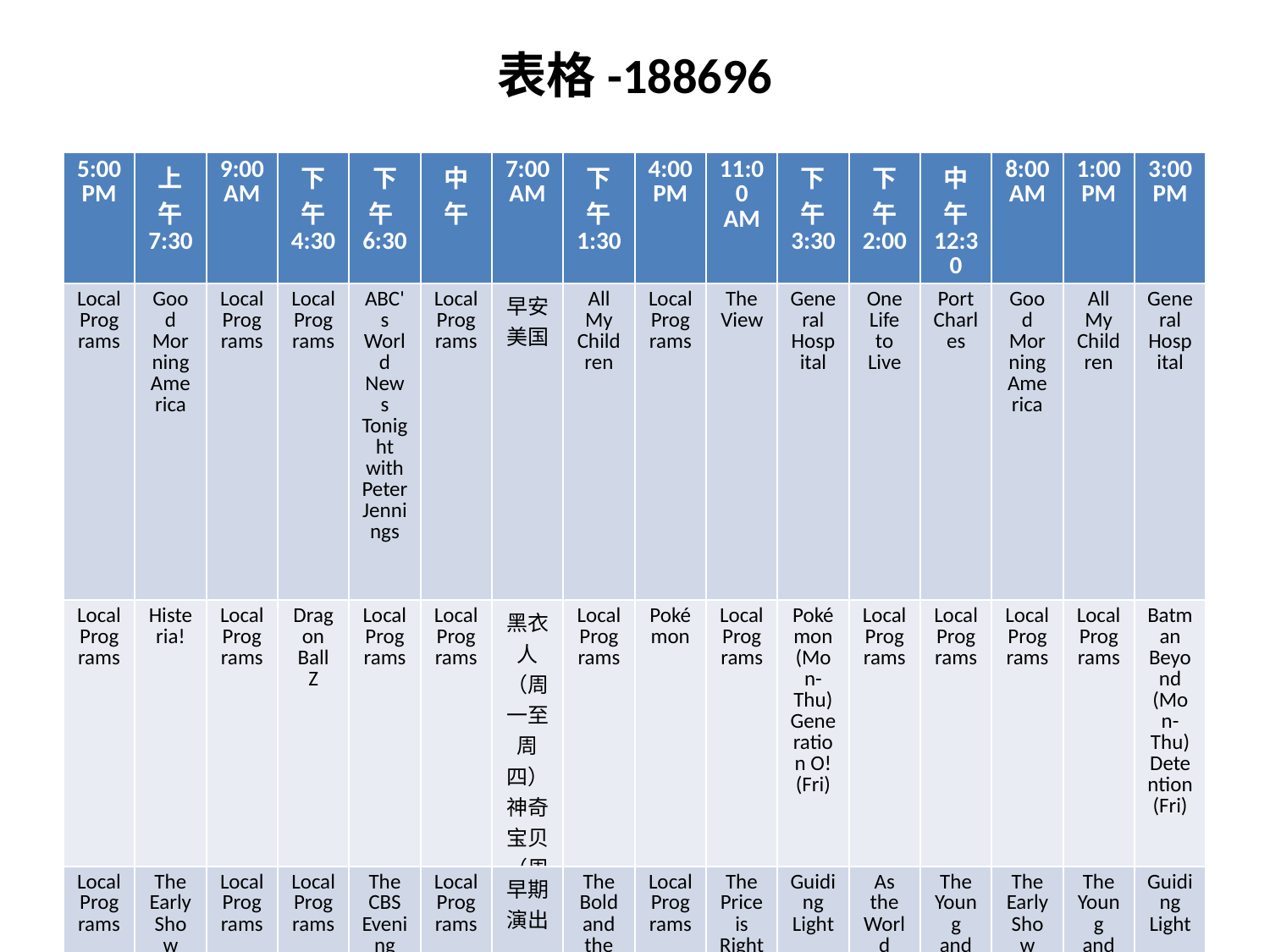

表格-188696
| 5:00 PM | 上午 7:30 | 9:00 AM | 下午 4:30 | 下午6:30 | 中午 | 7:00 AM | 下午 1:30 | 4:00 PM | 11:00 AM | 下午 3:30 | 下午 2:00 | 中午 12:30 | 8:00 AM | 1:00 PM | 3:00 PM |
| --- | --- | --- | --- | --- | --- | --- | --- | --- | --- | --- | --- | --- | --- | --- | --- |
| Local Programs | Good Morning America | Local Programs | Local Programs | ABC's World News Tonight with Peter Jennings | Local Programs | 早安美国 | All My Children | Local Programs | The View | General Hospital | One Life to Live | Port Charles | Good Morning America | All My Children | General Hospital |
| Local Programs | Histeria! | Local Programs | Dragon Ball Z | Local Programs | Local Programs | 黑衣人（周一至周四） 神奇宝贝（周五） | Local Programs | Pokémon | Local Programs | Pokémon (Mon-Thu) Generation O! (Fri) | Local Programs | Local Programs | Local Programs | Local Programs | Batman Beyond (Mon-Thu) Detention (Fri) |
| Local Programs | The Early Show | Local Programs | Local Programs | The CBS Evening News with Dan Rather | Local Programs | 早期演出 | The Bold and the Beautiful | Local Programs | The Price is Right | Guiding Light | As the World Turns | The Young and the Restless | The Early Show | The Young and the Restless | Guiding Light |
| Local Programs | Local Programs | Local Programs | Digimon: Digital Monsters | Local Programs | Local Programs | 本地节目 | Local Programs | Power Rangers Time Force | Local Programs | Big Guy and Rusty the Boy Robot | Local Programs | Local Programs | Local Programs | Local Programs | The Magic School Bus (Mon) Action Man (Tue-Fri) |
| Local Programs | Early Today | The Today Show with Katie Couric & Matt Lauer | Local Programs | NBC Nightly News with Tom Brokaw | Local Programs | 今天早晨 | Local Programs | Local Programs | Local Programs | Passions | Days of our Lives | Local Programs | The Today Show with Katie Couric & Matt Lauer | Local Programs | Passions |